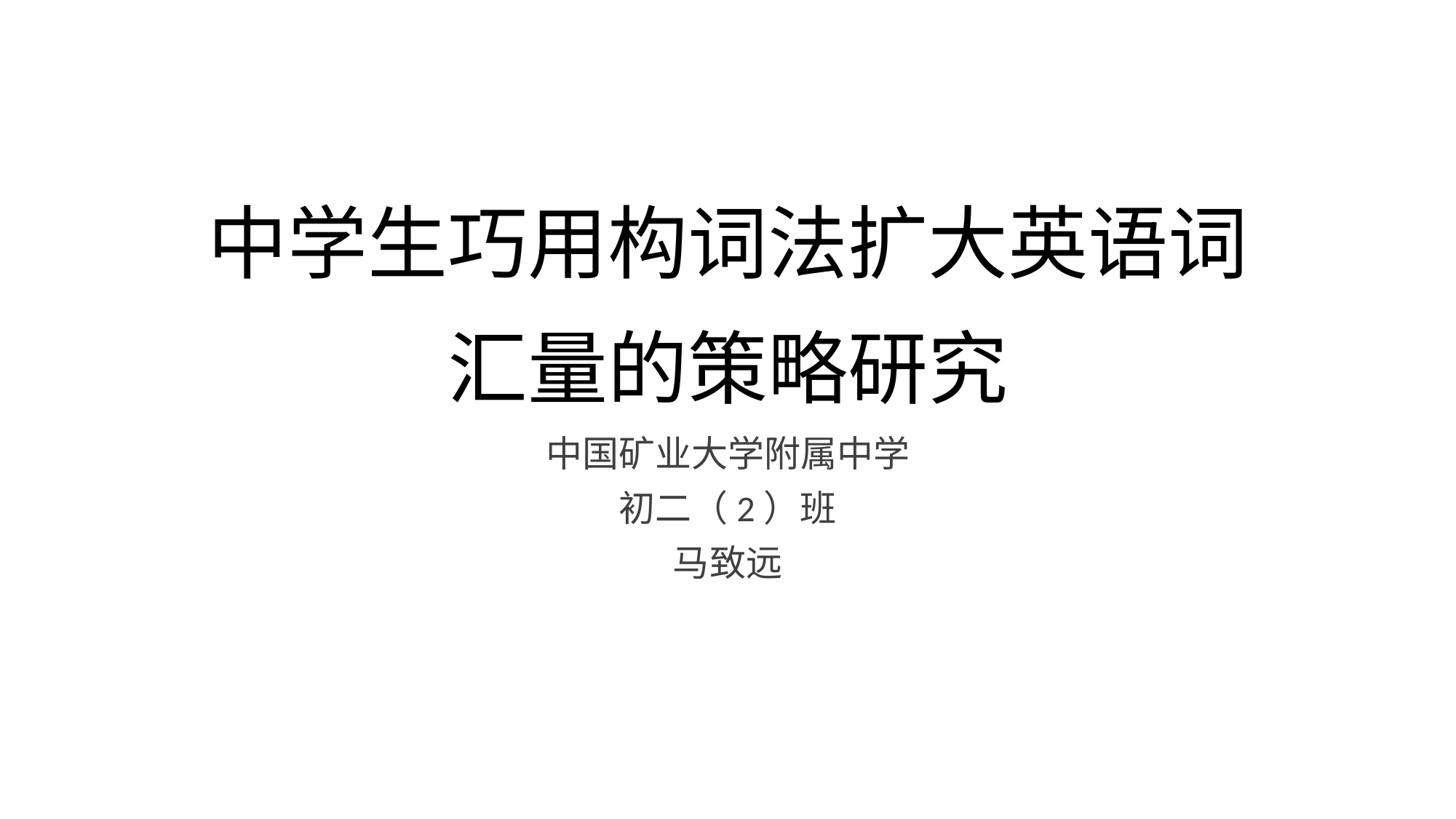

# 中学生巧用构词法扩大英语词汇量的策略研究
中国矿业大学附属中学
初二（2）班
马致远